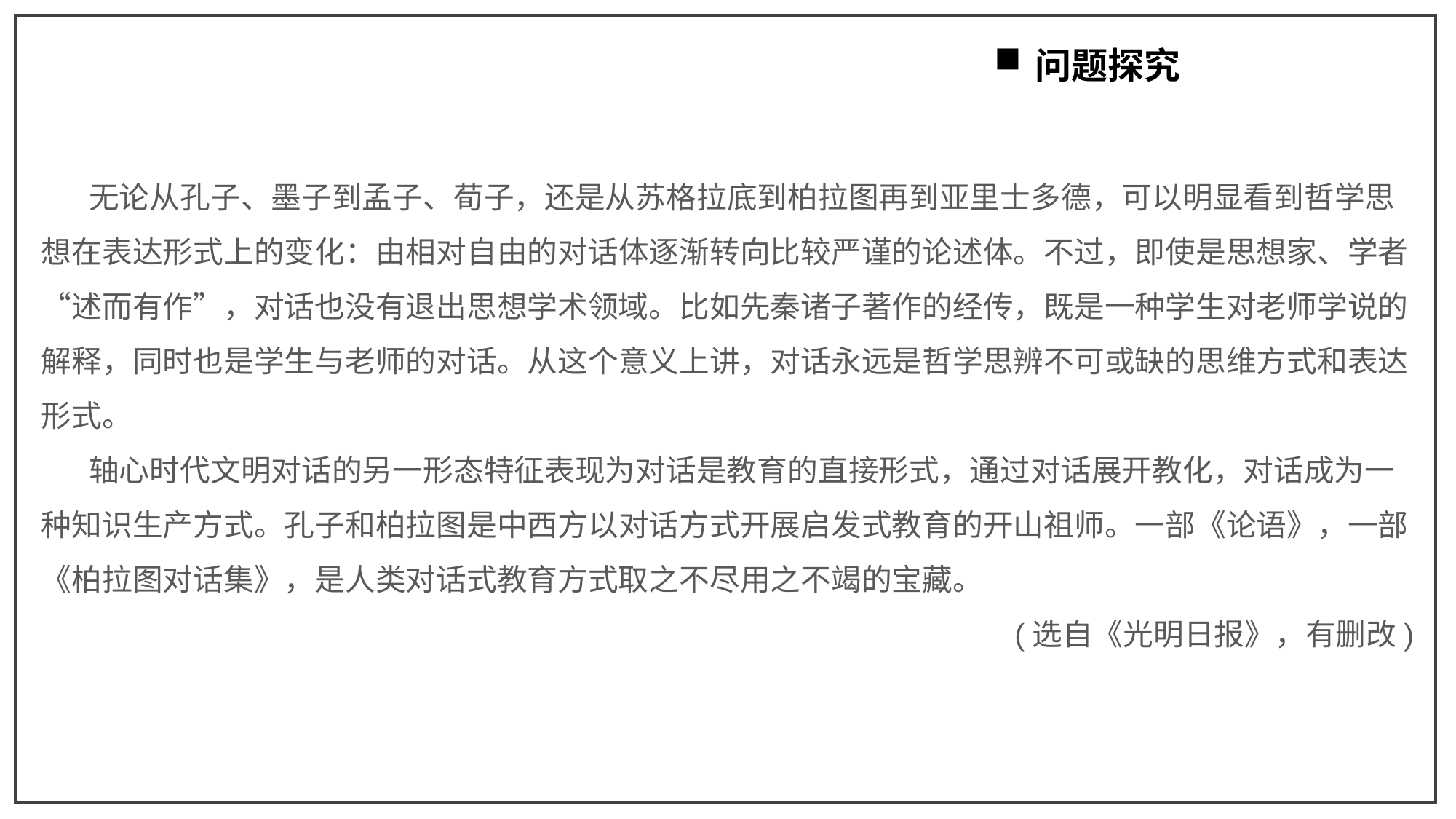

问题探究
      无论从孔子、墨子到孟子、荀子，还是从苏格拉底到柏拉图再到亚里士多德，可以明显看到哲学思想在表达形式上的变化：由相对自由的对话体逐渐转向比较严谨的论述体。不过，即使是思想家、学者“述而有作”，对话也没有退出思想学术领域。比如先秦诸子著作的经传，既是一种学生对老师学说的解释，同时也是学生与老师的对话。从这个意义上讲，对话永远是哲学思辨不可或缺的思维方式和表达形式。
      轴心时代文明对话的另一形态特征表现为对话是教育的直接形式，通过对话展开教化，对话成为一种知识生产方式。孔子和柏拉图是中西方以对话方式开展启发式教育的开山祖师。一部《论语》，一部《柏拉图对话集》，是人类对话式教育方式取之不尽用之不竭的宝藏。
(选自《光明日报》，有删改)